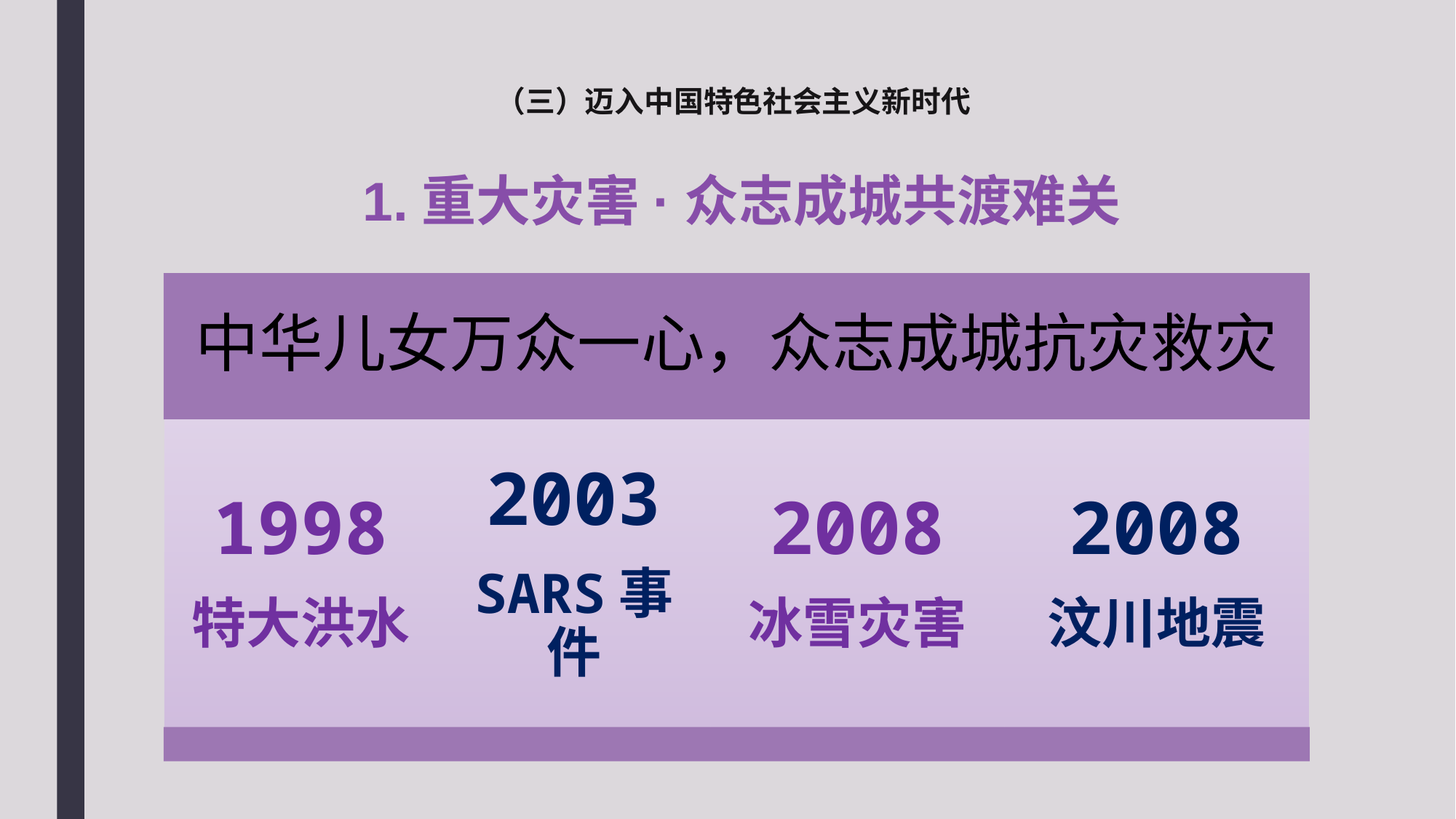

# （三）迈入中国特色社会主义新时代
1.重大灾害·众志成城共渡难关
中华儿女万众一心，众志成城抗灾救灾
1998
特大洪水
2003
SARS事件
2008
冰雪灾害
2008
汶川地震